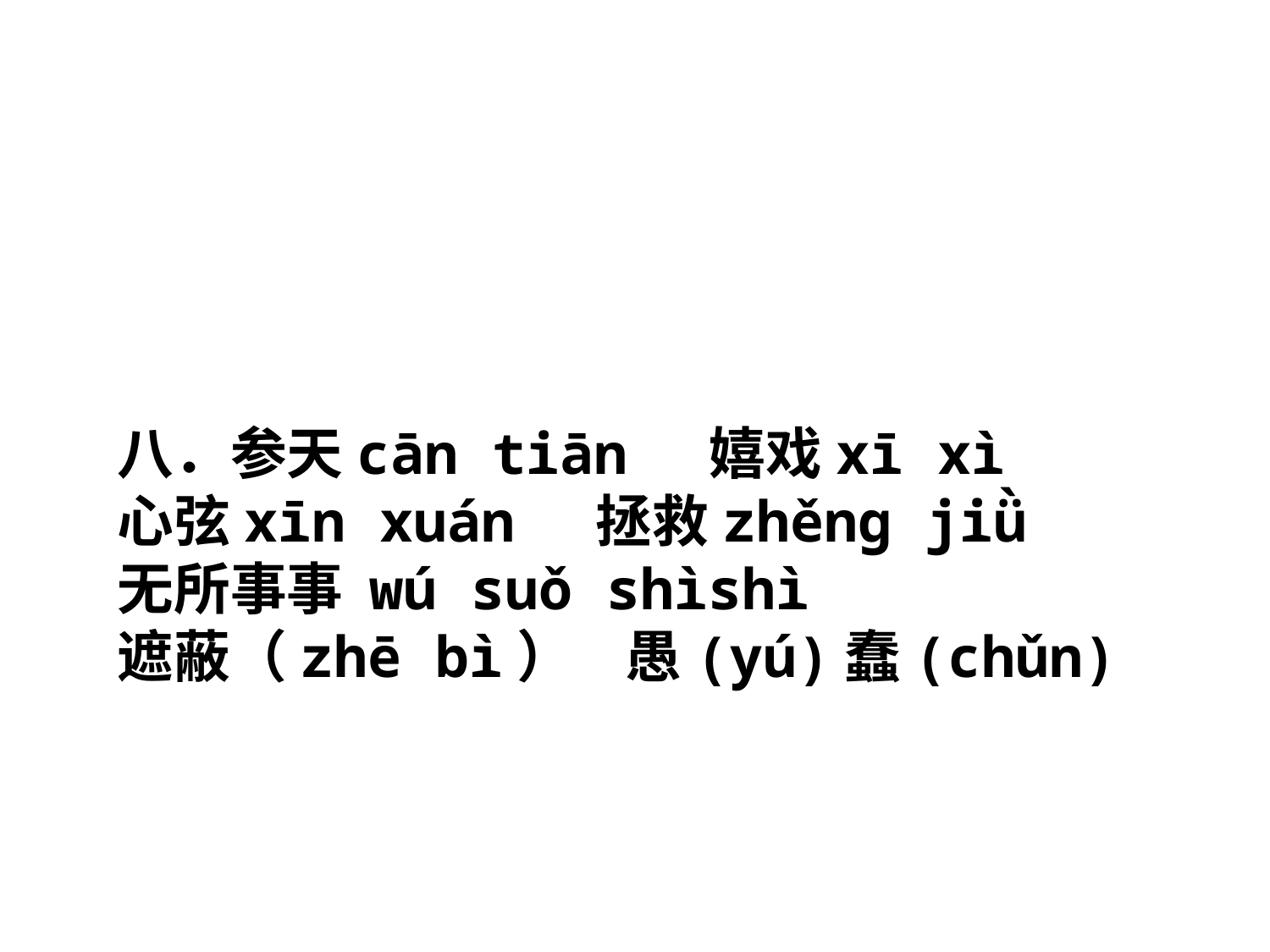

八．参天cān tiān  嬉戏xī xì
心弦xīn xuán  拯救zhěng jiǜ
无所事事 wú suǒ shìshì
遮蔽（zhē bì）    愚(yú)蠢(chǔn)